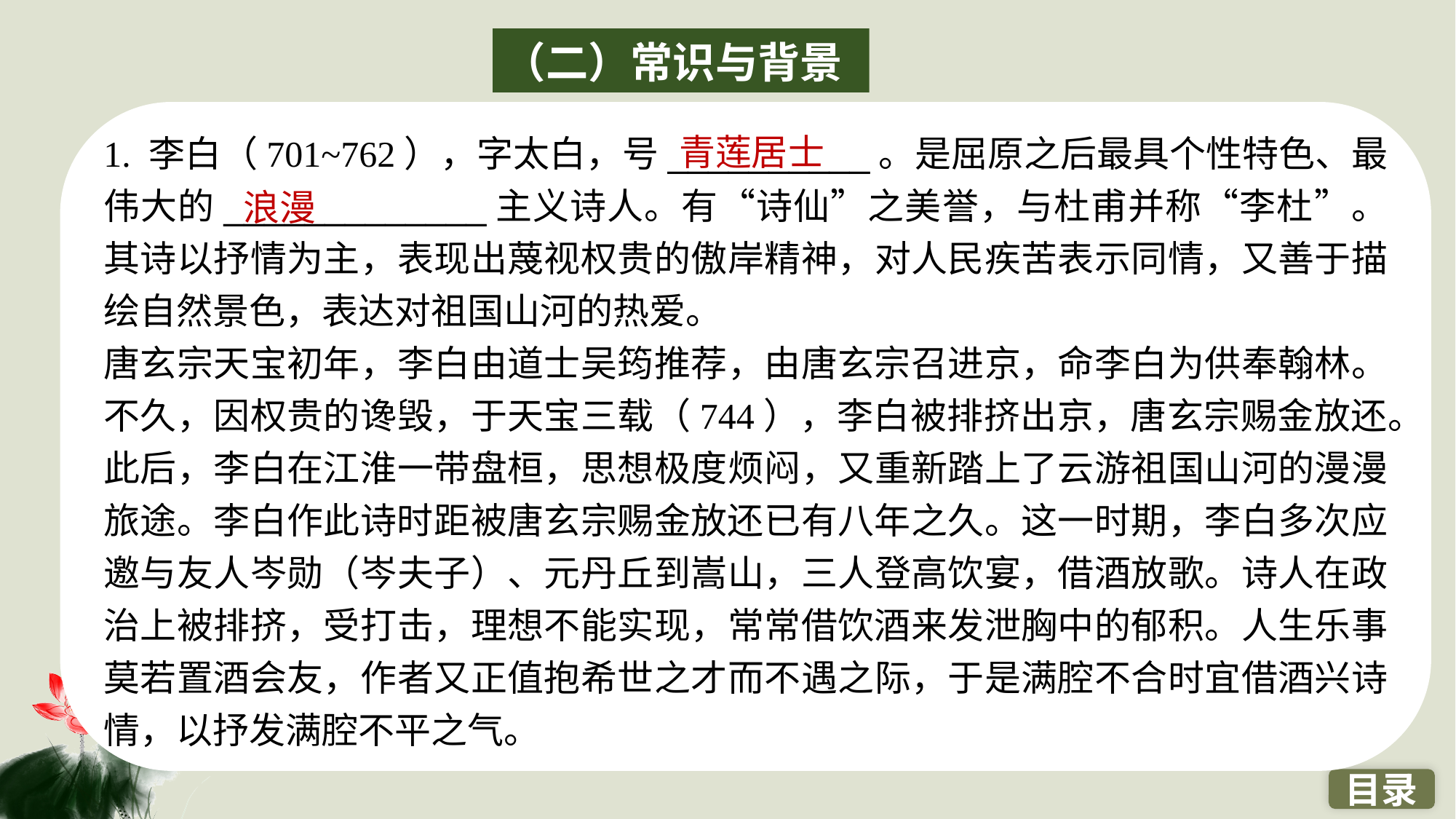

（二）常识与背景
1. 李白（701~762），字太白，号__________。是屈原之后最具个性特色、最伟大的_____________主义诗人。有“诗仙”之美誉，与杜甫并称“李杜”。其诗以抒情为主，表现出蔑视权贵的傲岸精神，对人民疾苦表示同情，又善于描绘自然景色，表达对祖国山河的热爱。
唐玄宗天宝初年，李白由道士吴筠推荐，由唐玄宗召进京，命李白为供奉翰林。不久，因权贵的谗毁，于天宝三载（744），李白被排挤出京，唐玄宗赐金放还。此后，李白在江淮一带盘桓，思想极度烦闷，又重新踏上了云游祖国山河的漫漫旅途。李白作此诗时距被唐玄宗赐金放还已有八年之久。这一时期，李白多次应邀与友人岑勋（岑夫子）、元丹丘到嵩山，三人登高饮宴，借酒放歌。诗人在政治上被排挤，受打击，理想不能实现，常常借饮酒来发泄胸中的郁积。人生乐事莫若置酒会友，作者又正值抱希世之才而不遇之际，于是满腔不合时宜借酒兴诗情，以抒发满腔不平之气。
青莲居士
　浪漫